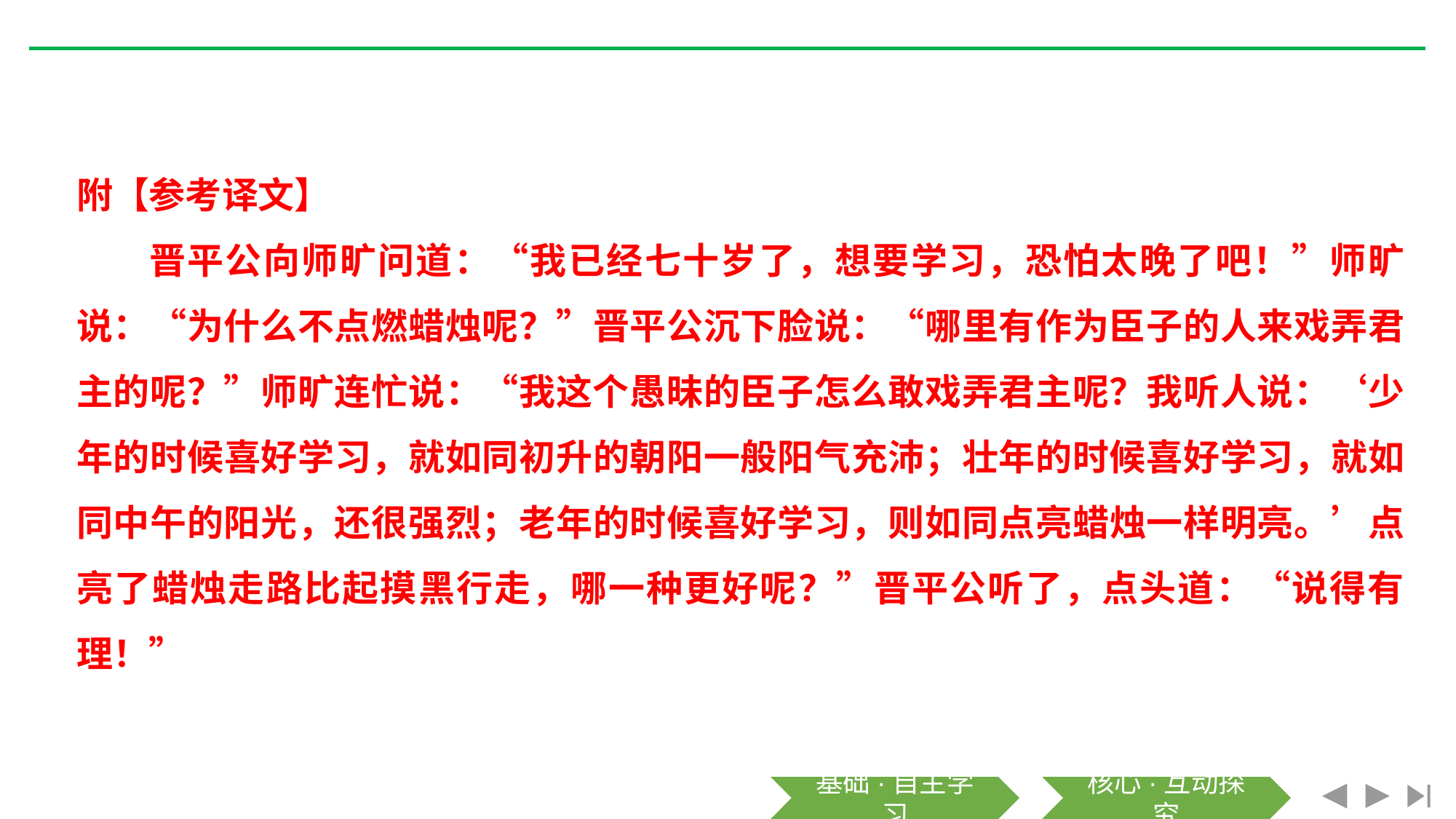

附【参考译文】
晋平公向师旷问道：“我已经七十岁了，想要学习，恐怕太晚了吧！”师旷说：“为什么不点燃蜡烛呢？”晋平公沉下脸说：“哪里有作为臣子的人来戏弄君主的呢？”师旷连忙说：“我这个愚昧的臣子怎么敢戏弄君主呢？我听人说：‘少年的时候喜好学习，就如同初升的朝阳一般阳气充沛；壮年的时候喜好学习，就如同中午的阳光，还很强烈；老年的时候喜好学习，则如同点亮蜡烛一样明亮。’点亮了蜡烛走路比起摸黑行走，哪一种更好呢？”晋平公听了，点头道：“说得有理！”